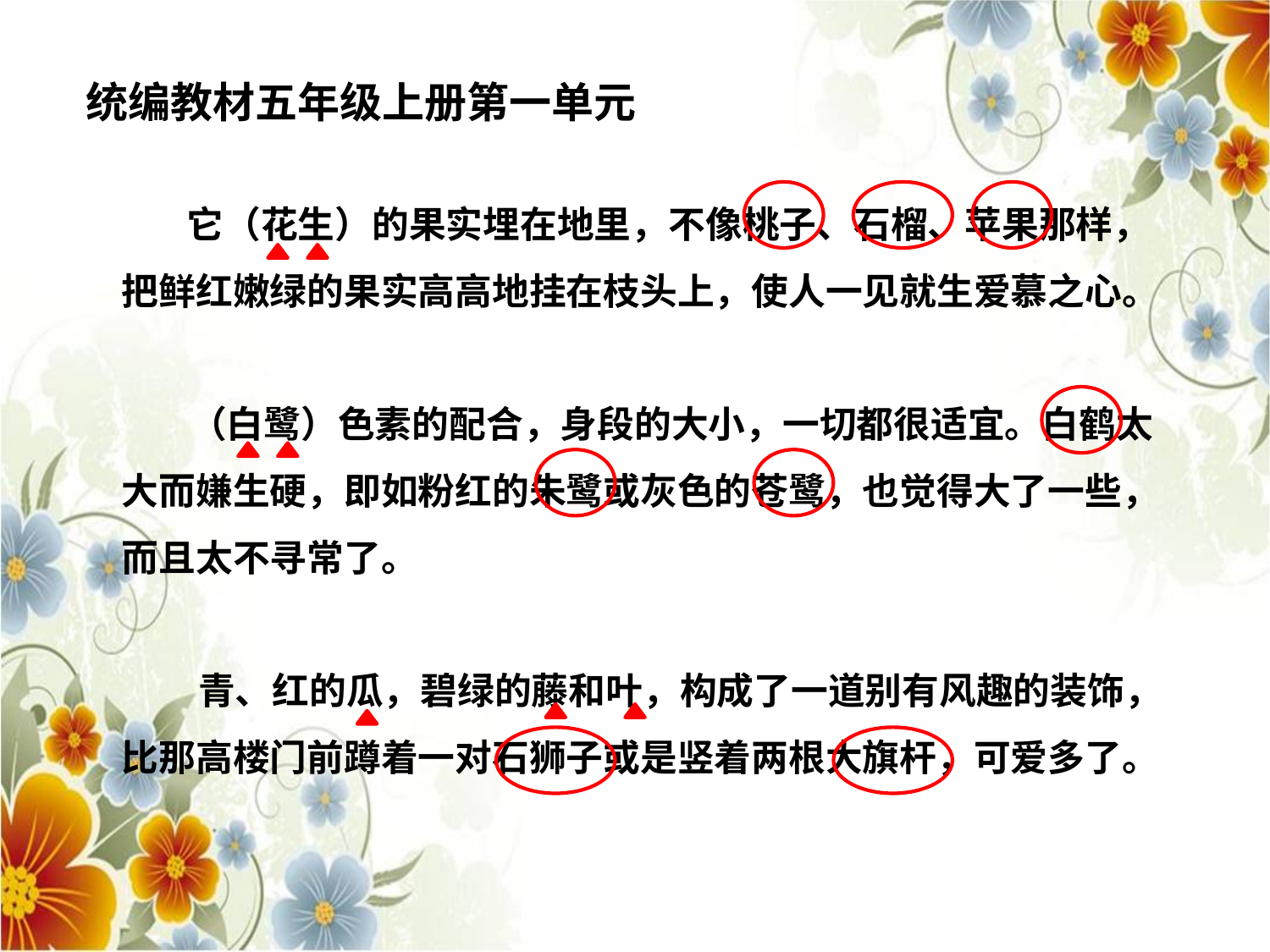

统编教材五年级上册第一单元
        它（花生）的果实埋在地里，不像桃子、石榴、苹果那样，把鲜红嫩绿的果实高高地挂在枝头上，使人一见就生爱慕之心。

       （白鹭）色素的配合，身段的大小，一切都很适宜。白鹤太大而嫌生硬，即如粉红的朱鹭或灰色的苍鹭，也觉得大了一些，而且太不寻常了。

        青、红的瓜，碧绿的藤和叶，构成了一道别有风趣的装饰，比那高楼门前蹲着一对石狮子或是竖着两根大旗杆，可爱多了。